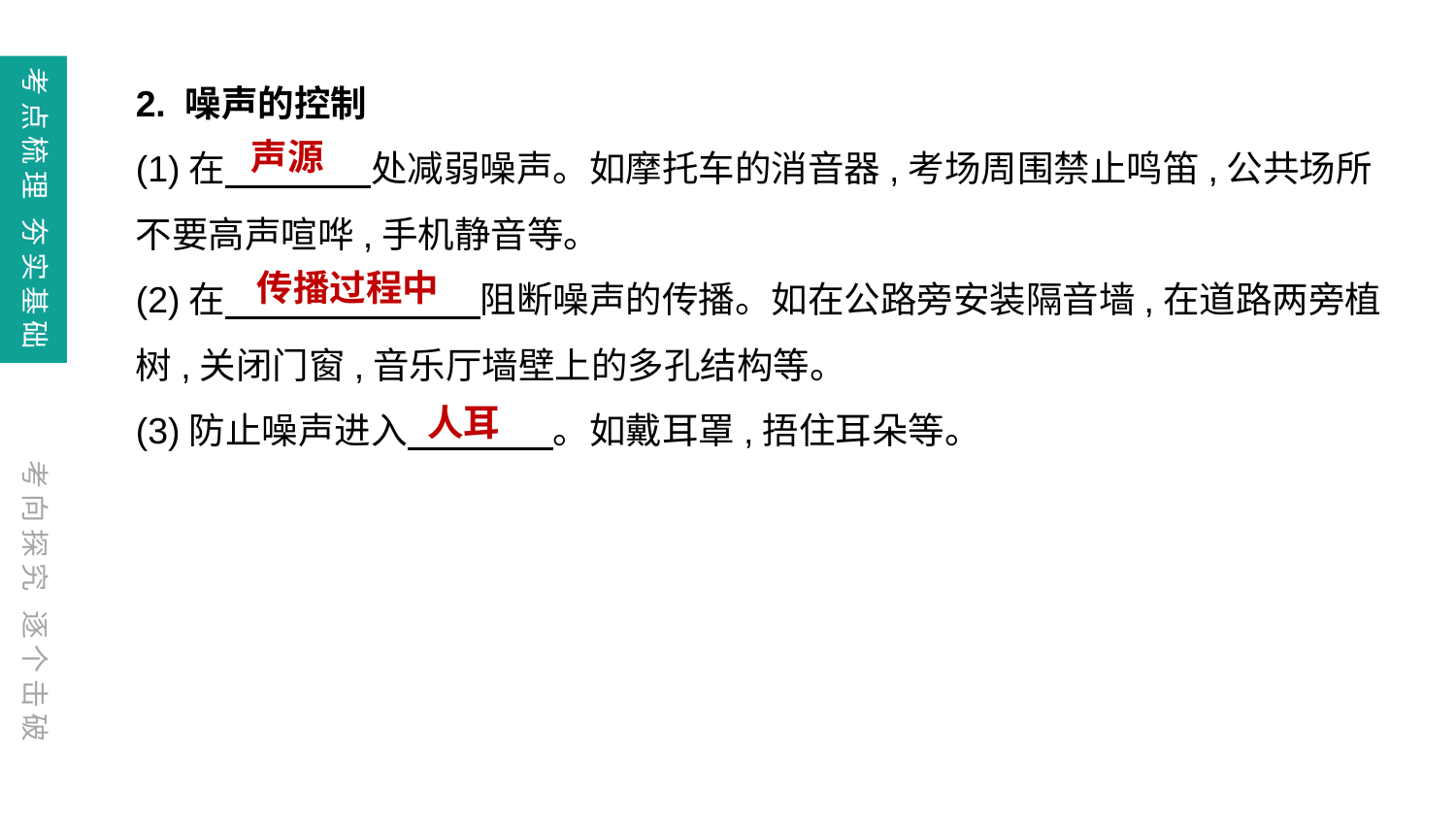

2. 噪声的控制
(1)在　　　　处减弱噪声。如摩托车的消音器,考场周围禁止鸣笛,公共场所不要高声喧哗,手机静音等。
(2)在　　　　　　　阻断噪声的传播。如在公路旁安装隔音墙,在道路两旁植树,关闭门窗,音乐厅墙壁上的多孔结构等。
(3)防止噪声进入　　　　。如戴耳罩,捂住耳朵等。

考点梳理 夯实基础
声源
传播过程中
人耳
考向探究 逐个击破